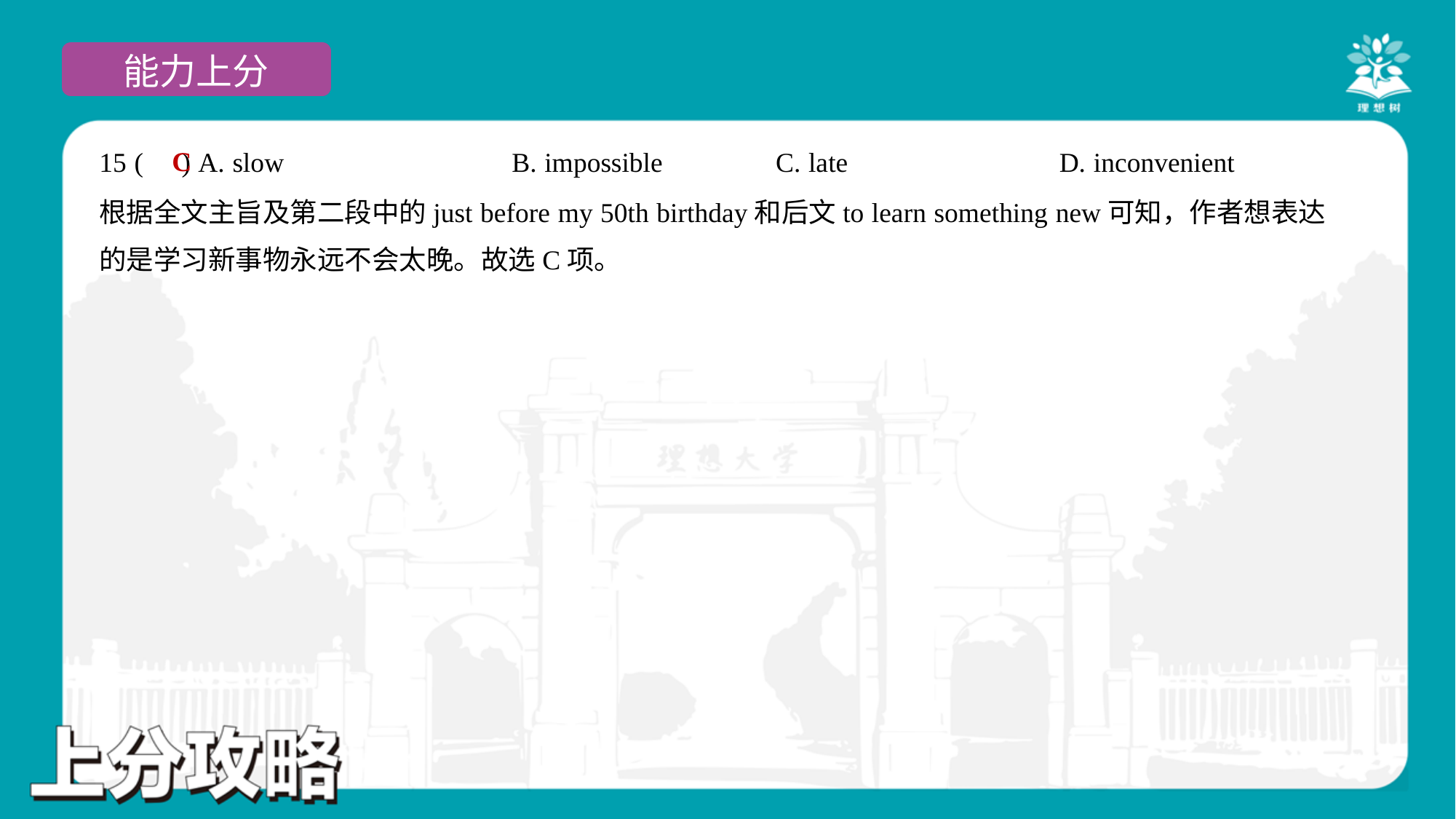

C
15 (     ) A. slow	B. impossible	C. late	D. inconvenient
根据全文主旨及第二段中的just before my 50th birthday和后文to learn something new可知，作者想表达
的是学习新事物永远不会太晚。故选C项。